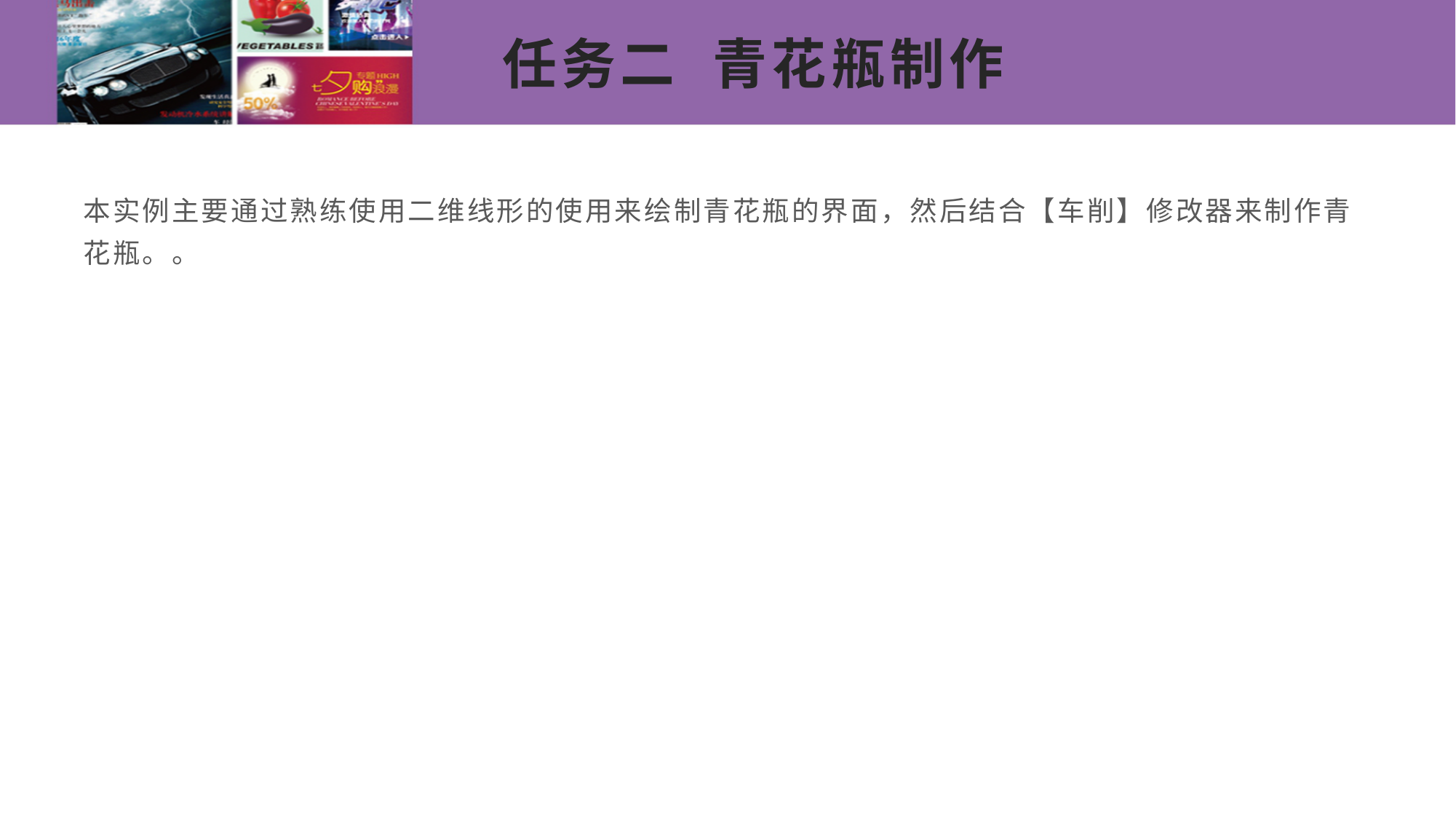

# 任务二  青花瓶制作
本实例主要通过熟练使用二维线形的使用来绘制青花瓶的界面，然后结合【车削】修改器来制作青花瓶。。